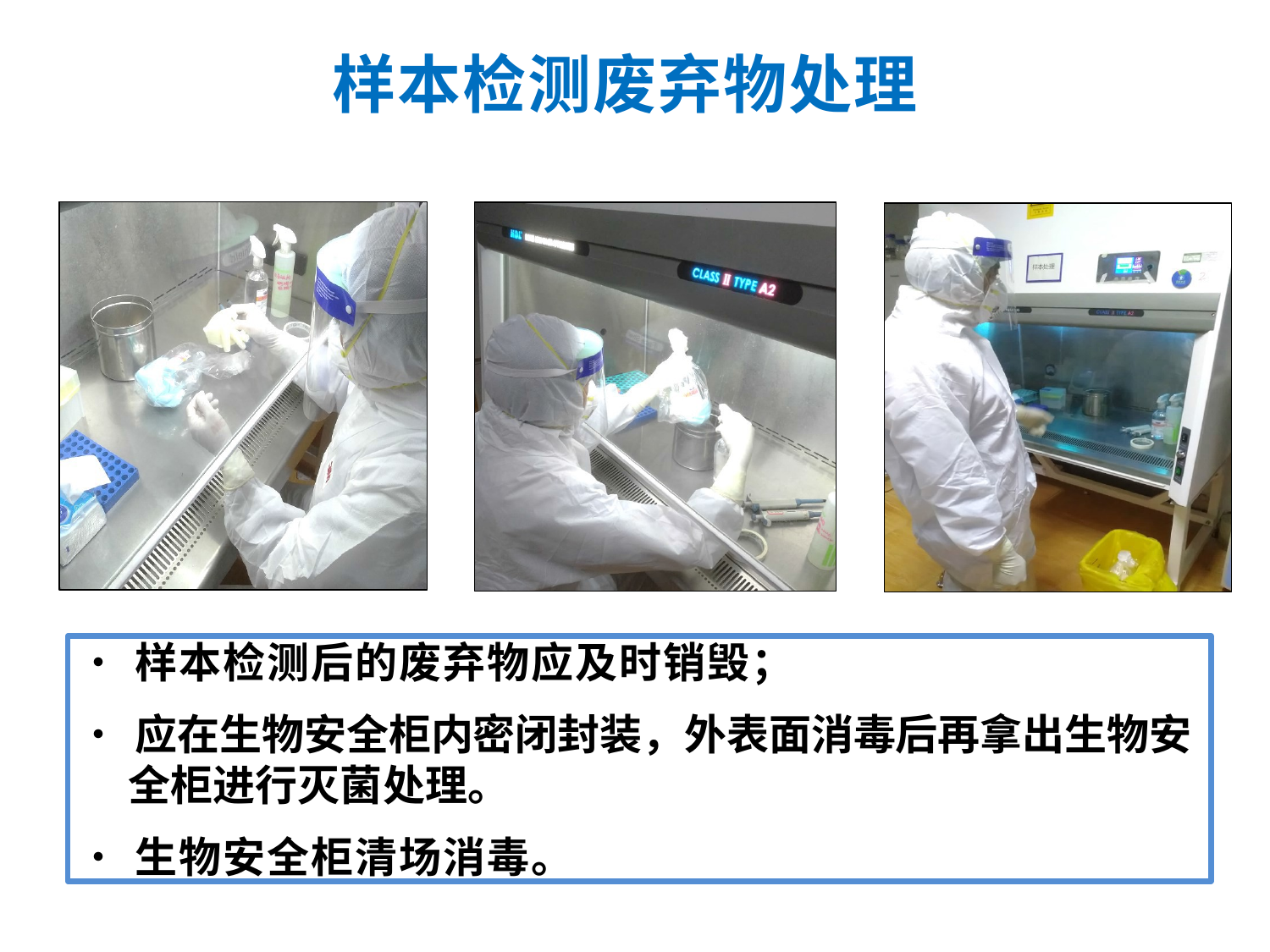

样本检测废弃物处理

•	样本检测后的废弃物应及时销毁；
•	应在生物安全柜内密闭封装，外表面消毒后再拿出生物安
全柜进行灭菌处理。
•	生物安全柜清场消毒。